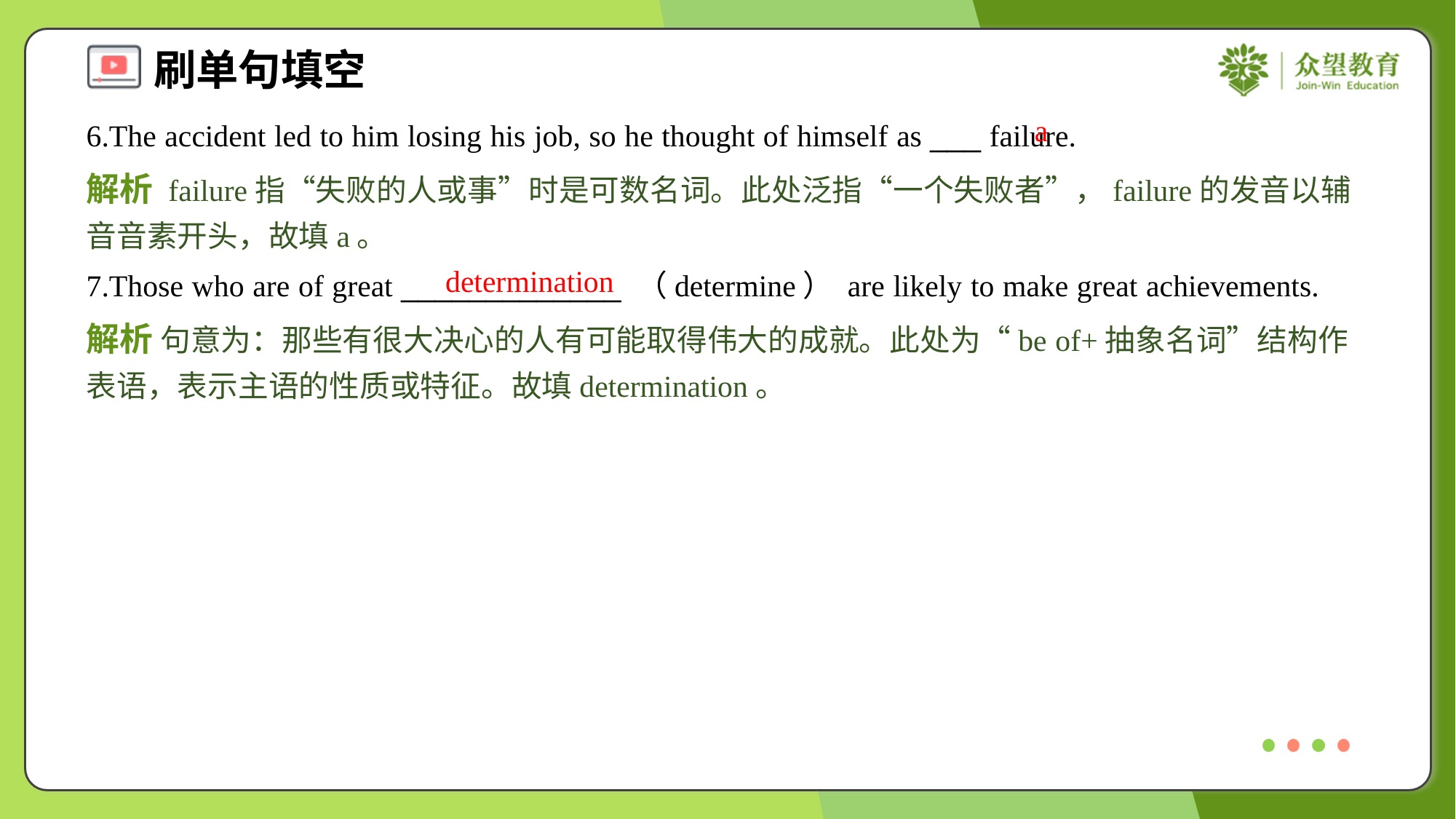

a
6.The accident led to him losing his job, so he thought of himself as ___ failure.
解析 failure指“失败的人或事”时是可数名词。此处泛指“一个失败者”，failure的发音以辅音音素开头，故填a。
determination
7.Those who are of great _____________ （determine） are likely to make great achievements.
解析 句意为：那些有很大决心的人有可能取得伟大的成就。此处为“be of+抽象名词”结构作表语，表示主语的性质或特征。故填determination。